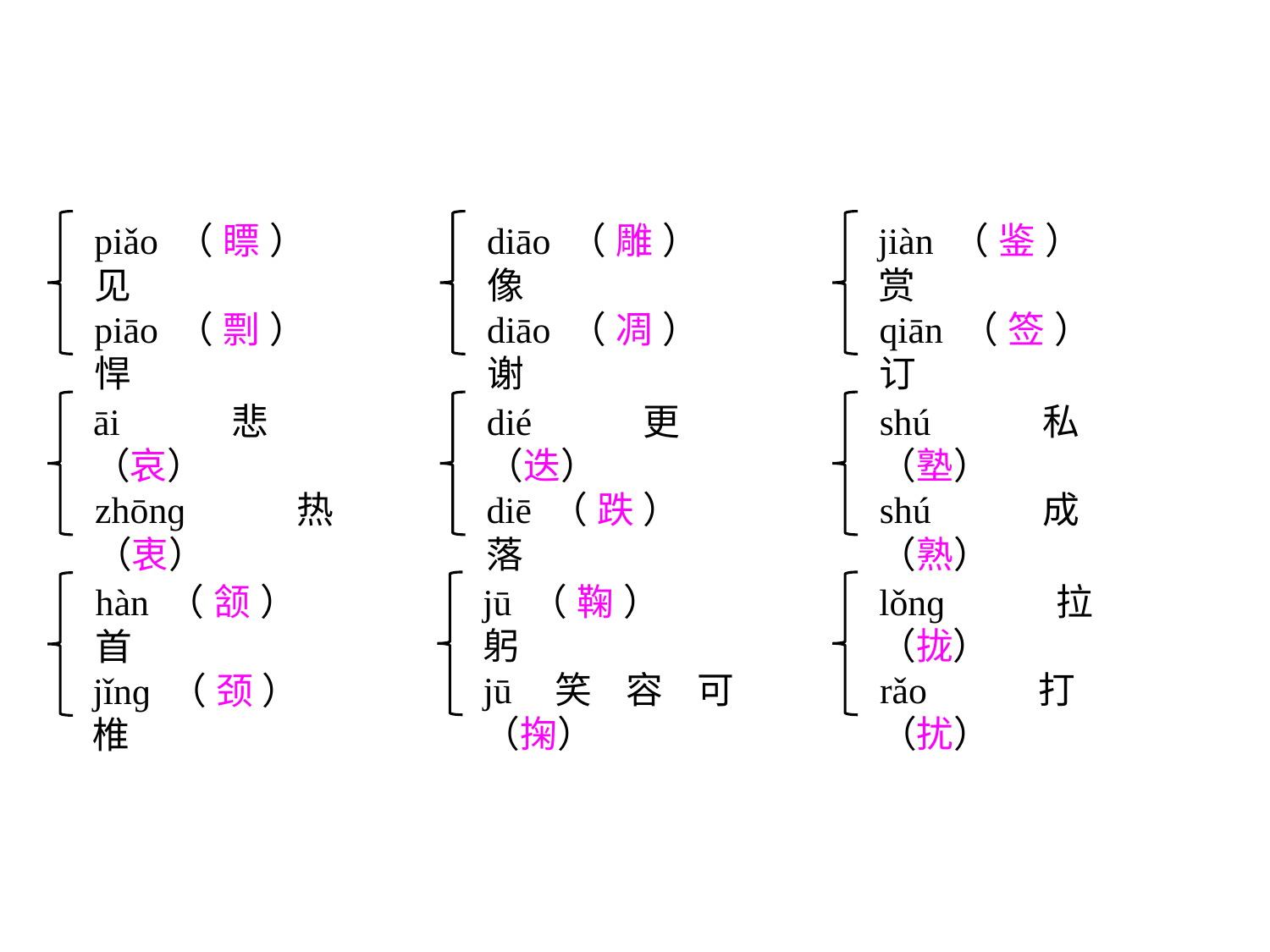

piǎo（瞟）见
piāo（剽）悍

diāo（雕）像
diāo（凋）谢

jiàn（鉴）赏
qiān（签）订

āi悲（哀）
zhōnɡ热（衷）

dié更（迭）
diē（跌）落

shú私（塾）
shú成（熟）

jū（鞠）躬
jū笑容可（掬）

lǒnɡ拉（拢）
rǎo打（扰）

hàn（颔）首
jǐnɡ（颈）椎